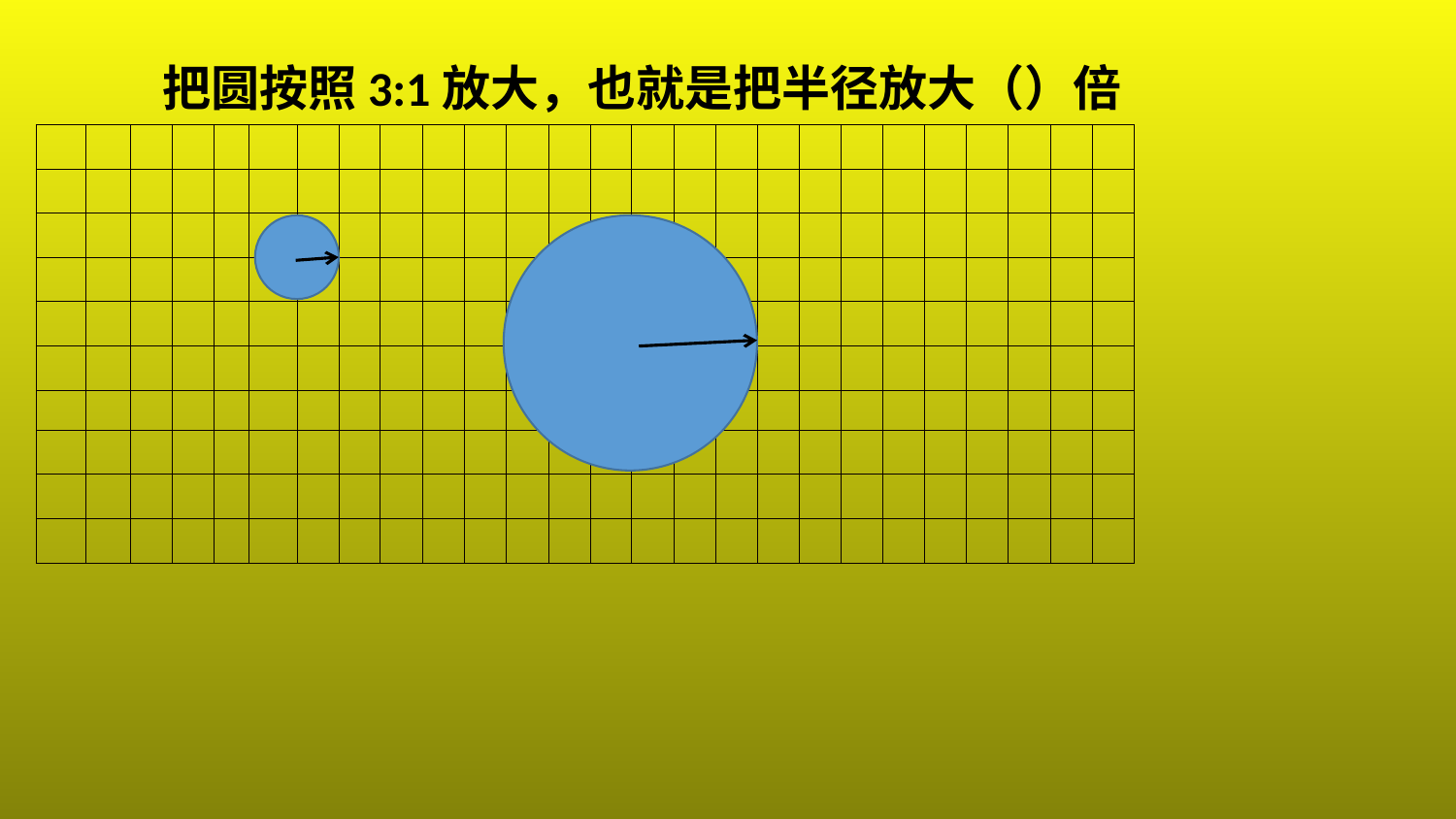

把圆按照3:1放大，也就是把半径放大（）倍
|  |  |  |  |  |  |  |  |  |  |  |  |  |  |  |  |  |  |  |  |  |  |  |  |  |  |
| --- | --- | --- | --- | --- | --- | --- | --- | --- | --- | --- | --- | --- | --- | --- | --- | --- | --- | --- | --- | --- | --- | --- | --- | --- | --- |
|  |  |  |  |  |  |  |  |  |  |  |  |  |  |  |  |  |  |  |  |  |  |  |  |  |  |
|  |  |  |  |  |  |  |  |  |  |  |  |  |  |  |  |  |  |  |  |  |  |  |  |  |  |
|  |  |  |  |  |  |  |  |  |  |  |  |  |  |  |  |  |  |  |  |  |  |  |  |  |  |
|  |  |  |  |  |  |  |  |  |  |  |  |  |  |  |  |  |  |  |  |  |  |  |  |  |  |
|  |  |  |  |  |  |  |  |  |  |  |  |  |  |  |  |  |  |  |  |  |  |  |  |  |  |
|  |  |  |  |  |  |  |  |  |  |  |  |  |  |  |  |  |  |  |  |  |  |  |  |  |  |
|  |  |  |  |  |  |  |  |  |  |  |  |  |  |  |  |  |  |  |  |  |  |  |  |  |  |
|  |  |  |  |  |  |  |  |  |  |  |  |  |  |  |  |  |  |  |  |  |  |  |  |  |  |
|  |  |  |  |  |  |  |  |  |  |  |  |  |  |  |  |  |  |  |  |  |  |  |  |  |  |